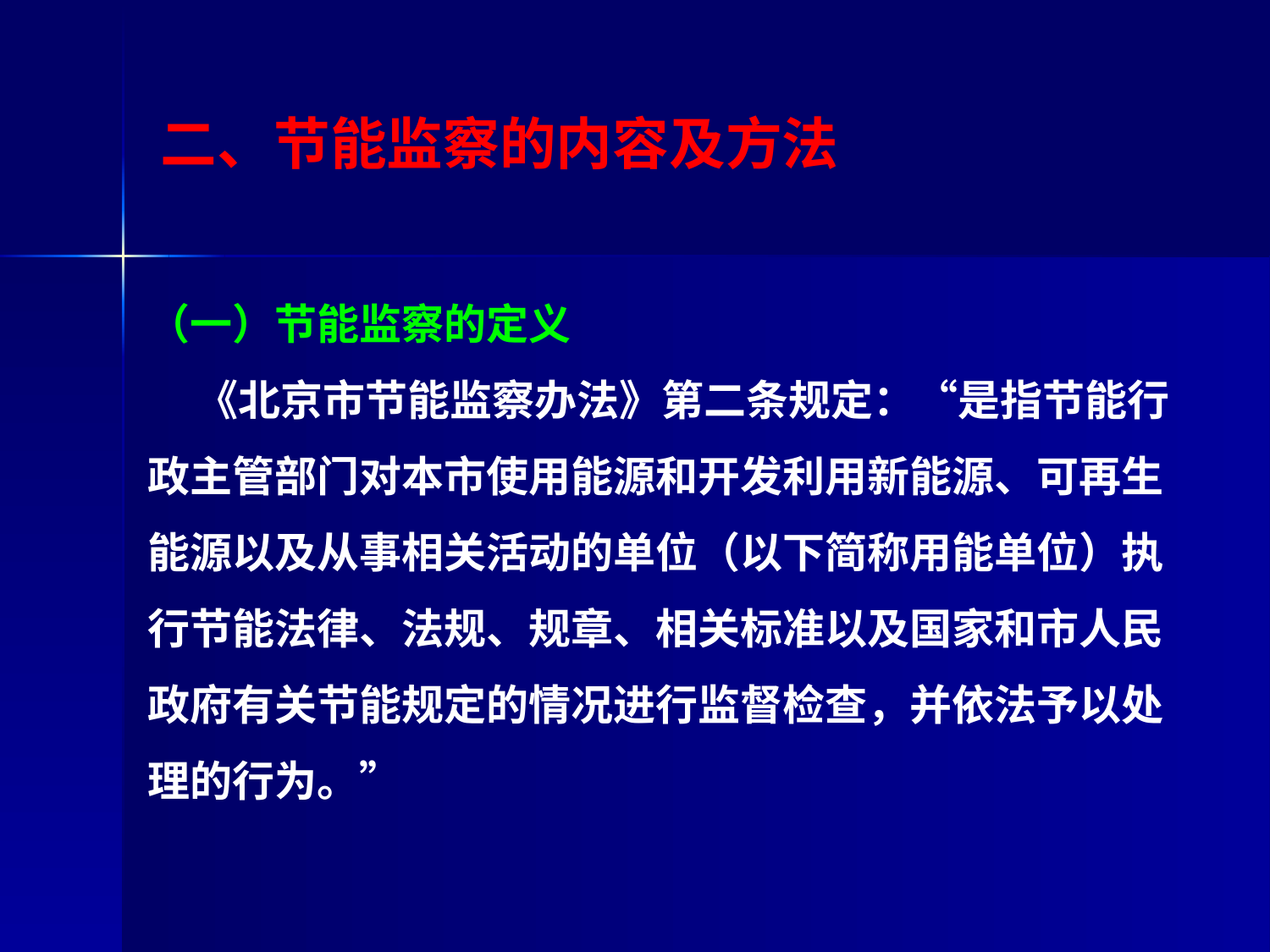

# 二、节能监察的内容及方法
（一）节能监察的定义
    《北京市节能监察办法》第二条规定：“是指节能行政主管部门对本市使用能源和开发利用新能源、可再生能源以及从事相关活动的单位（以下简称用能单位）执行节能法律、法规、规章、相关标准以及国家和市人民政府有关节能规定的情况进行监督检查，并依法予以处理的行为。”